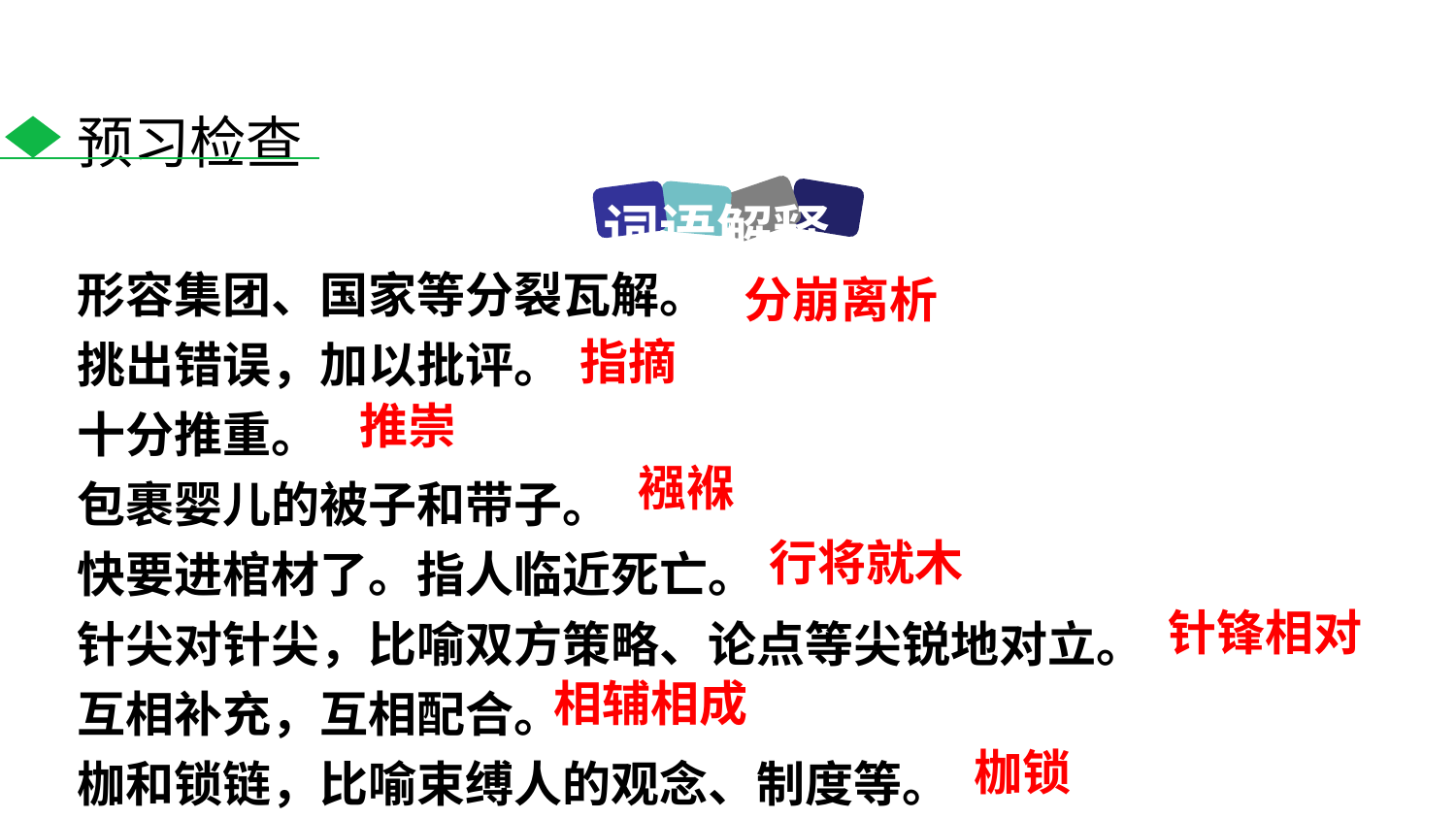

预习检查

词语解释

形容集团、国家等分裂瓦解。
挑出错误，加以批评。
十分推重。
包裹婴儿的被子和带子。
快要进棺材了。指人临近死亡。
针尖对针尖，比喻双方策略、论点等尖锐地对立。
互相补充，互相配合。
枷和锁链，比喻束缚人的观念、制度等。
分崩离析
指摘
推崇
襁褓
行将就木
针锋相对
相辅相成
枷锁